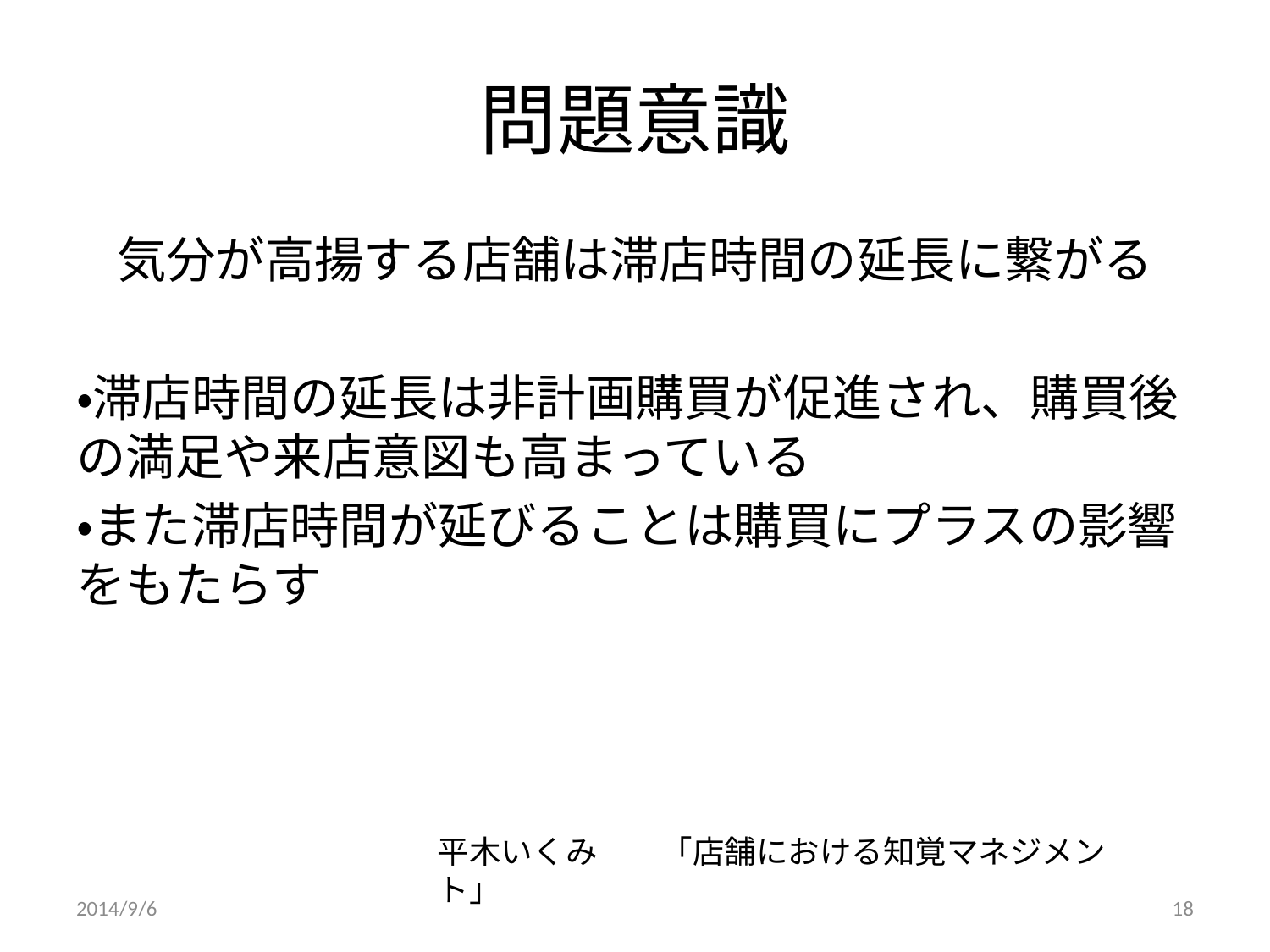

# 問題意識
気分が高揚する店舗は滞店時間の延長に繋がる

・滞店時間の延長は非計画購買が促進され、購買後の満足や来店意図も高まっている
・また滞店時間が延びることは購買にプラスの影響をもたらす
平木いくみ　　「店舗における知覚マネジメント」
2014/9/6
18